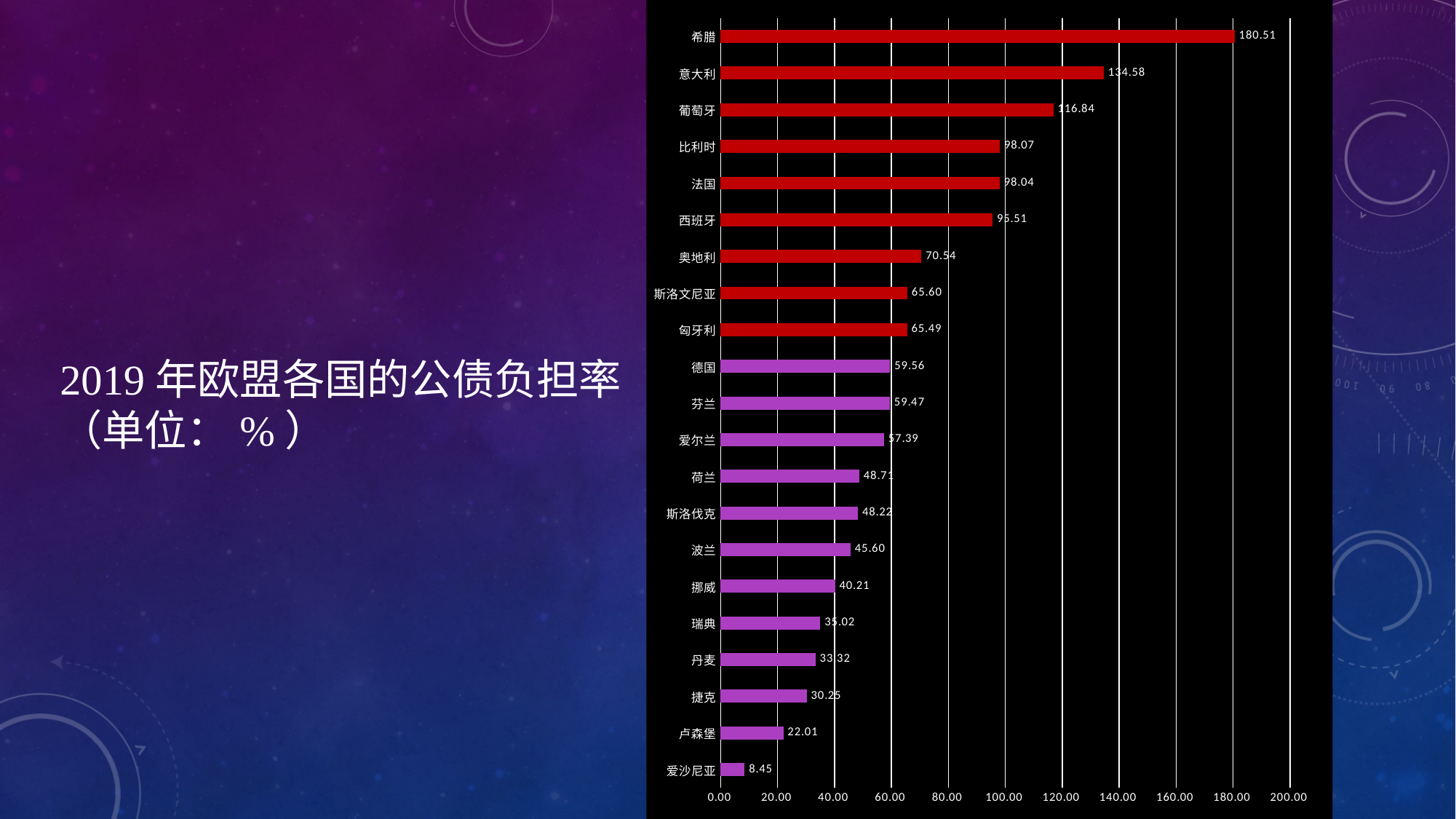

### Chart

| Category |  |
|---|---|
| 爱沙尼亚 | 8.44676475469271 |
| 卢森堡 | 22.0145867643599 |
| 捷克 | 30.2523685139821 |
| 丹麦 | 33.3233105015195 |
| 瑞典 | 35.0179728645143 |
| 挪威 | 40.2106886135841 |
| 波兰 | 45.5976940163901 |
| 斯洛伐克 | 48.2160628623185 |
| 荷兰 | 48.71308441322 |
| 爱尔兰 | 57.3946476612953 |
| 芬兰 | 59.4661638801137 |
| 德国 | 59.5596188998577 |
| 匈牙利 | 65.4878377061546 |
| 斯洛文尼亚 | 65.5976988173843 |
| 奥地利 | 70.5437490454183 |
| 西班牙 | 95.505040280469 |
| 法国 | 98.0428050386402 |
| 比利时 | 98.0746646849014 |
| 葡萄牙 | 116.839605236353 |
| 意大利 | 134.582131325639 |
| 希腊 | 180.506342226717 |
2019年欧盟各国的公债负担率
（单位：%）